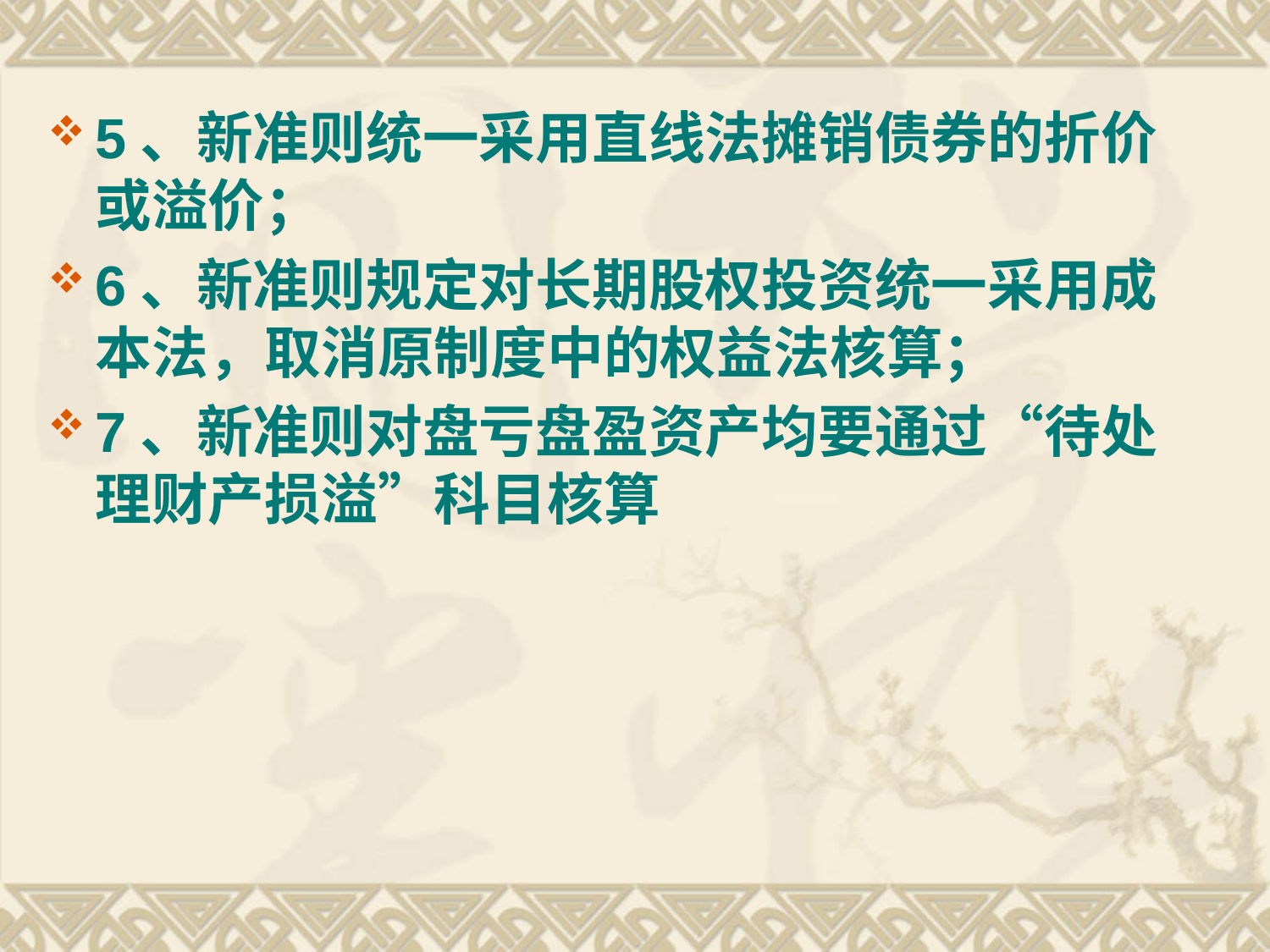

5、新准则统一采用直线法摊销债券的折价或溢价；
6、新准则规定对长期股权投资统一采用成本法，取消原制度中的权益法核算；
7、新准则对盘亏盘盈资产均要通过“待处理财产损溢”科目核算